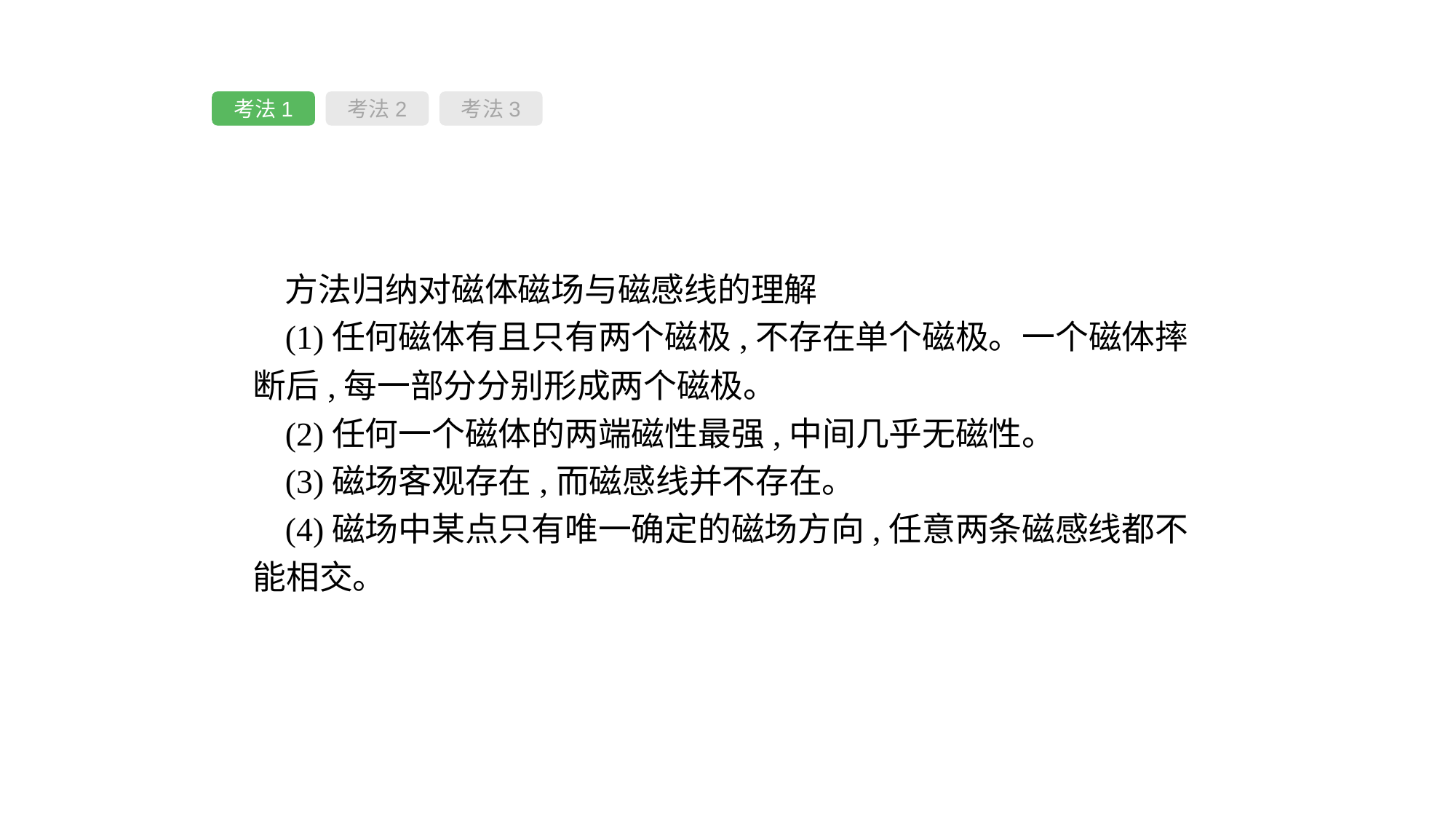

考法1
考法2
考法3
方法归纳对磁体磁场与磁感线的理解
(1)任何磁体有且只有两个磁极,不存在单个磁极。一个磁体摔断后,每一部分分别形成两个磁极。
(2)任何一个磁体的两端磁性最强,中间几乎无磁性。
(3)磁场客观存在,而磁感线并不存在。
(4)磁场中某点只有唯一确定的磁场方向,任意两条磁感线都不能相交。